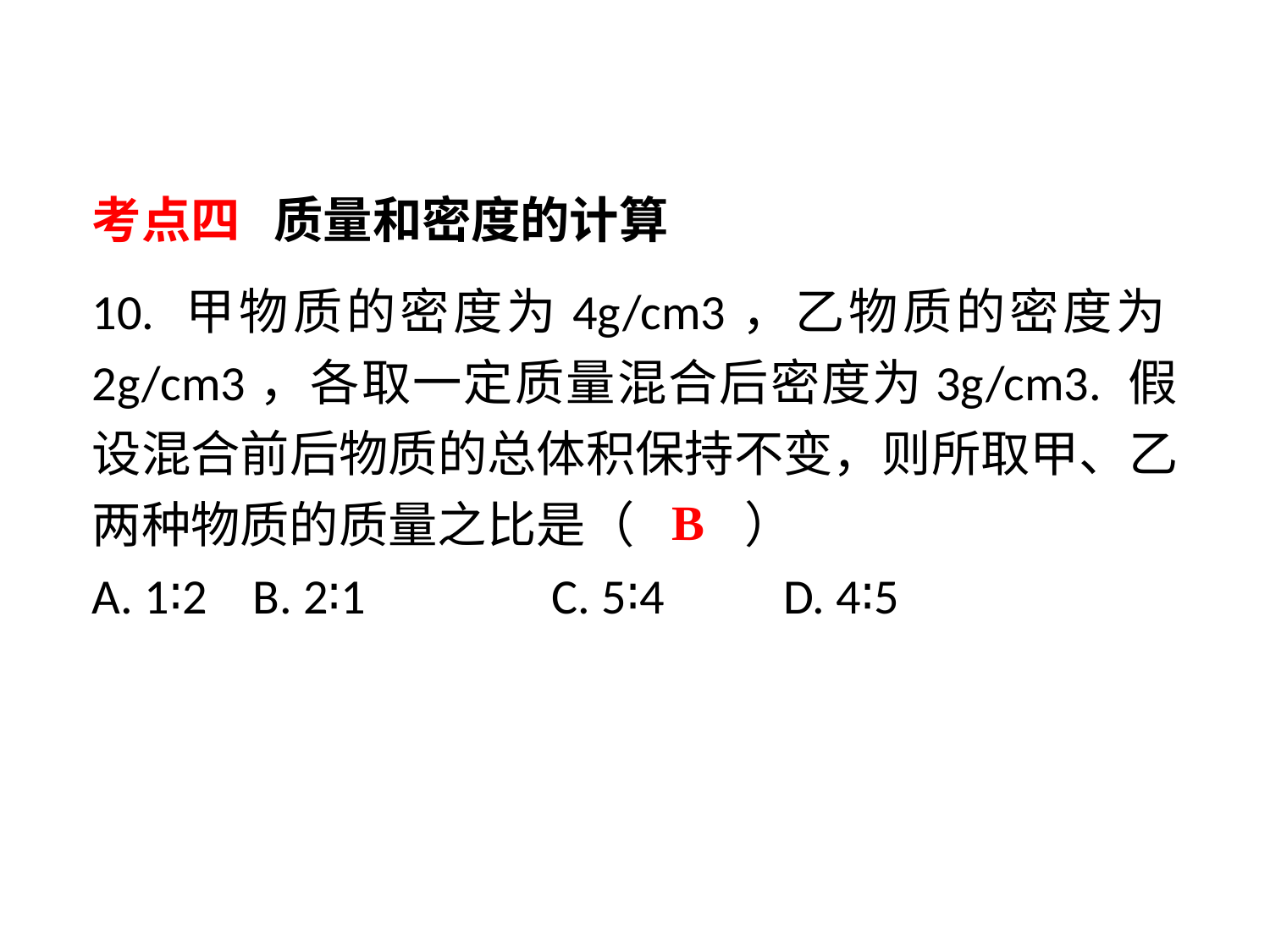

考点四   质量和密度的计算
10. 甲物质的密度为4g/cm3，乙物质的密度为2g/cm3，各取一定质量混合后密度为3g/cm3. 假设混合前后物质的总体积保持不变，则所取甲、乙两种物质的质量之比是（　 　）
A. 1∶2	   B. 2∶1	       C. 5∶4	     D. 4∶5
B